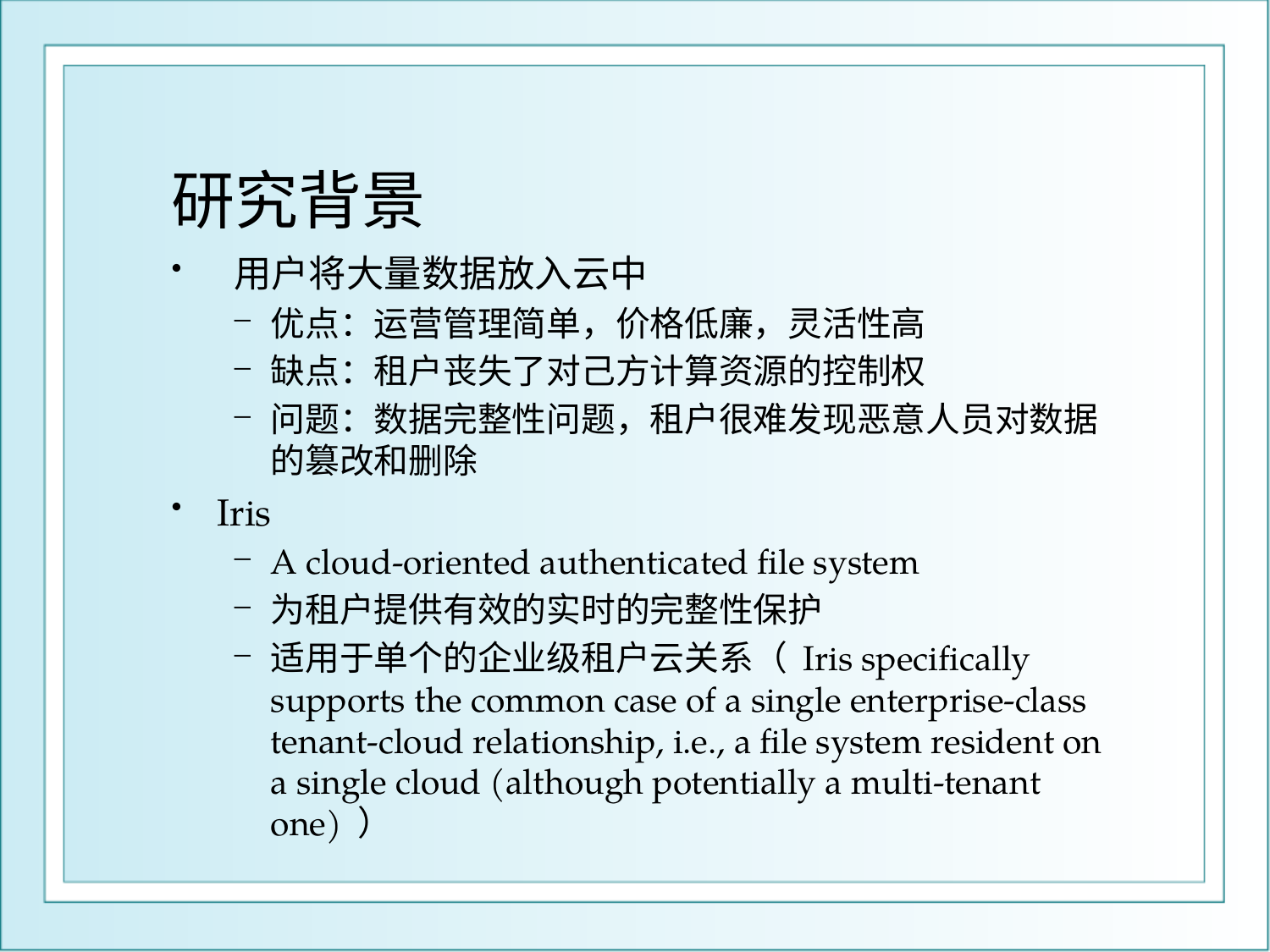

# 研究背景
 用户将大量数据放入云中
优点：运营管理简单，价格低廉，灵活性高
缺点：租户丧失了对己方计算资源的控制权
问题：数据完整性问题，租户很难发现恶意人员对数据的篡改和删除
Iris
A cloud-oriented authenticated file system
为租户提供有效的实时的完整性保护
适用于单个的企业级租户云关系（ Iris specifically supports the common case of a single enterprise-class tenant-cloud relationship, i.e., a file system resident on a single cloud (although potentially a multi-tenant one) ）